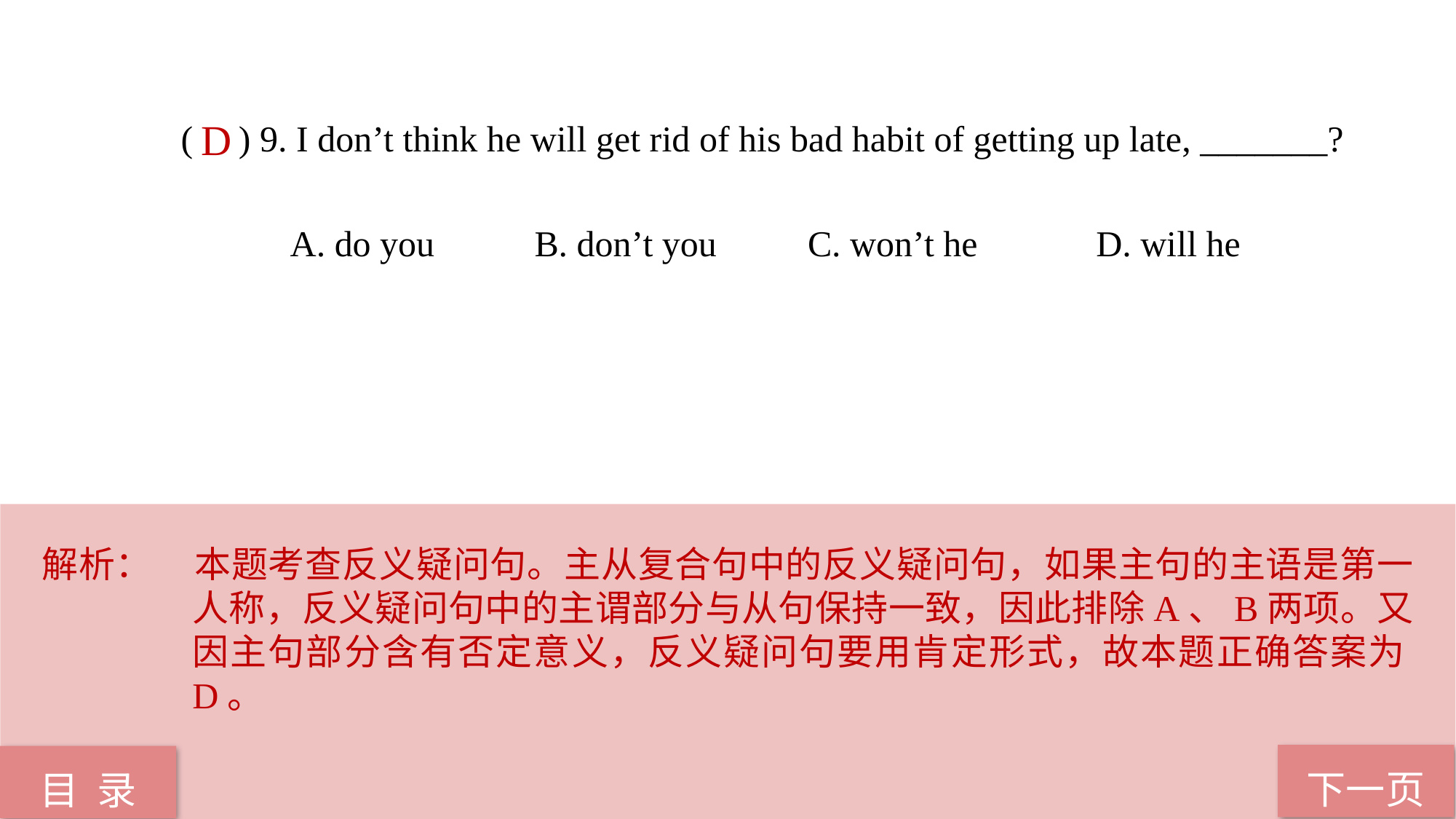

(     ) 9. I don’t think he will get rid of his bad habit of getting up late, _______?

            A. do you           B. don’t you          C. won’t he             D. will he
D
解析：	本题考查反义疑问句。主从复合句中的反义疑问句，如果主句的主语是第一人称，反义疑问句中的主谓部分与从句保持一致，因此排除A、B两项。又因主句部分含有否定意义，反义疑问句要用肯定形式，故本题正确答案为D。